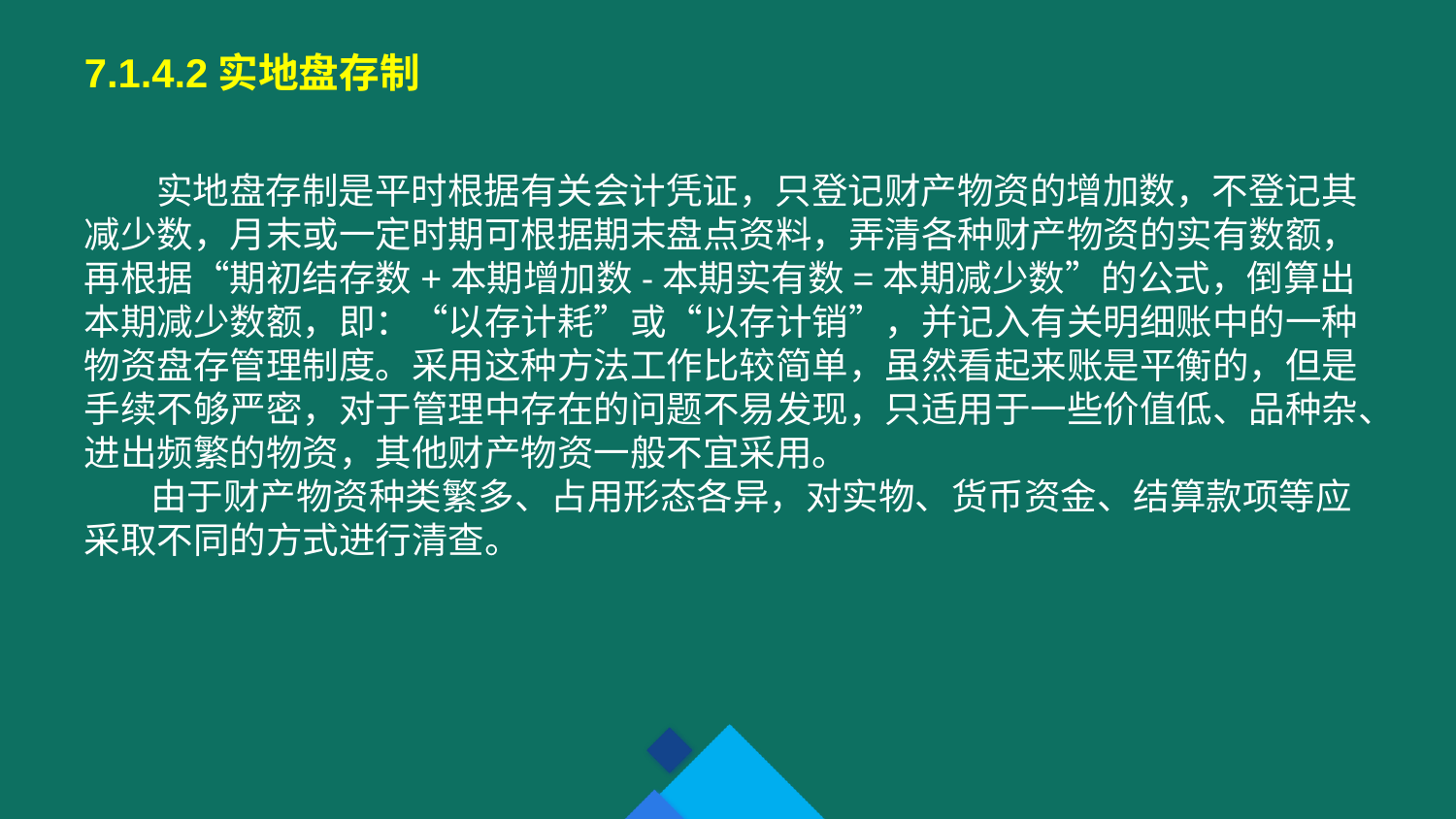

7.1.4.2实地盘存制

       实地盘存制是平时根据有关会计凭证，只登记财产物资的增加数，不登记其减少数，月末或一定时期可根据期末盘点资料，弄清各种财产物资的实有数额，再根据“期初结存数+本期增加数-本期实有数=本期减少数”的公式，倒算出本期减少数额，即：“以存计耗”或“以存计销”，并记入有关明细账中的一种物资盘存管理制度。采用这种方法工作比较简单，虽然看起来账是平衡的，但是手续不够严密，对于管理中存在的问题不易发现，只适用于一些价值低、品种杂、进出频繁的物资，其他财产物资一般不宜采用。
       由于财产物资种类繁多、占用形态各异，对实物、货币资金、结算款项等应采取不同的方式进行清查。